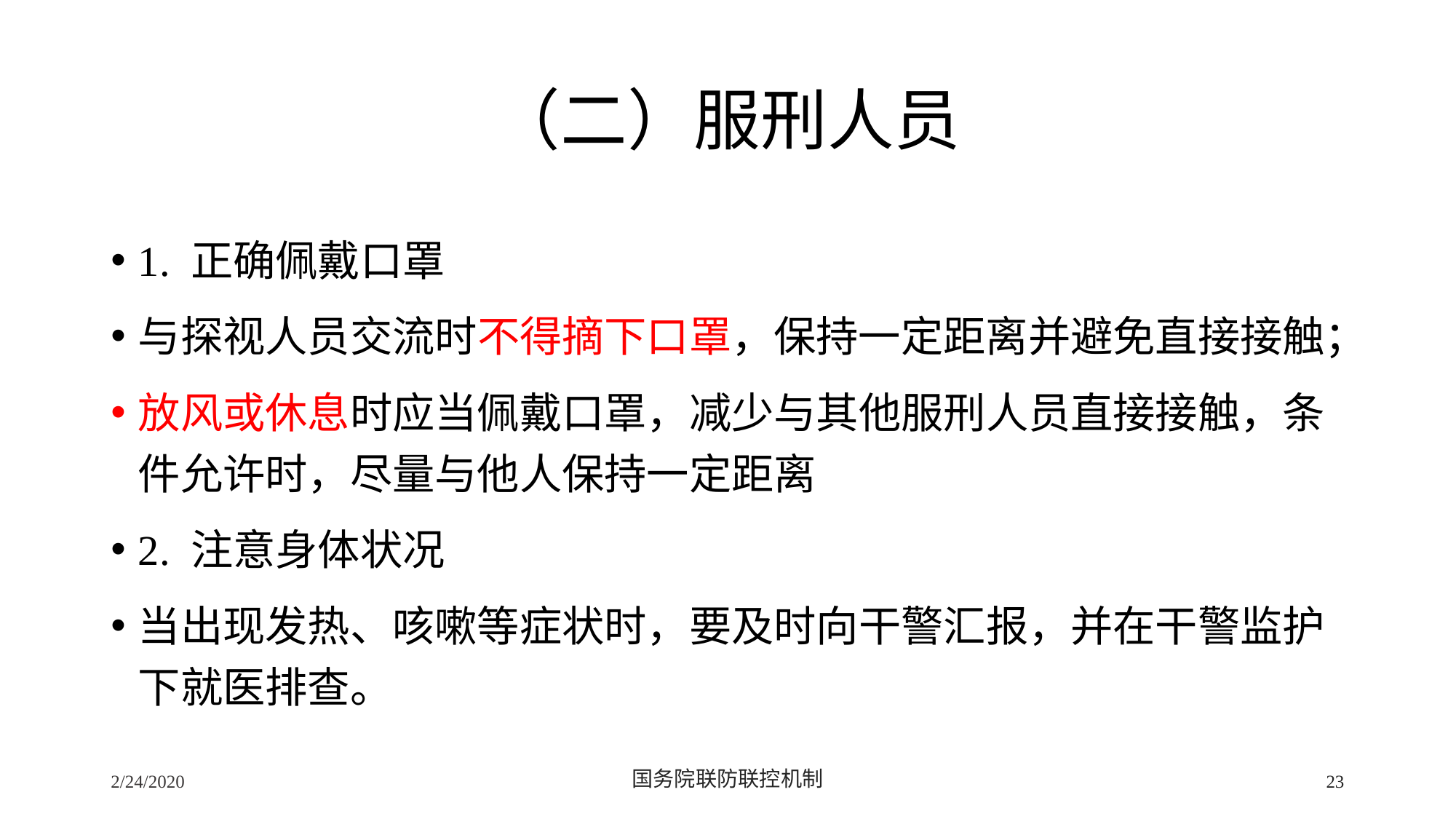

# （二）服刑人员
1. 正确佩戴口罩
与探视人员交流时不得摘下口罩，保持一定距离并避免直接接触；
放风或休息时应当佩戴口罩，减少与其他服刑人员直接接触，条件允许时，尽量与他人保持一定距离
2. 注意身体状况
当出现发热、咳嗽等症状时，要及时向干警汇报，并在干警监护下就医排查。

2/24/2020
国务院联防联控机制
23